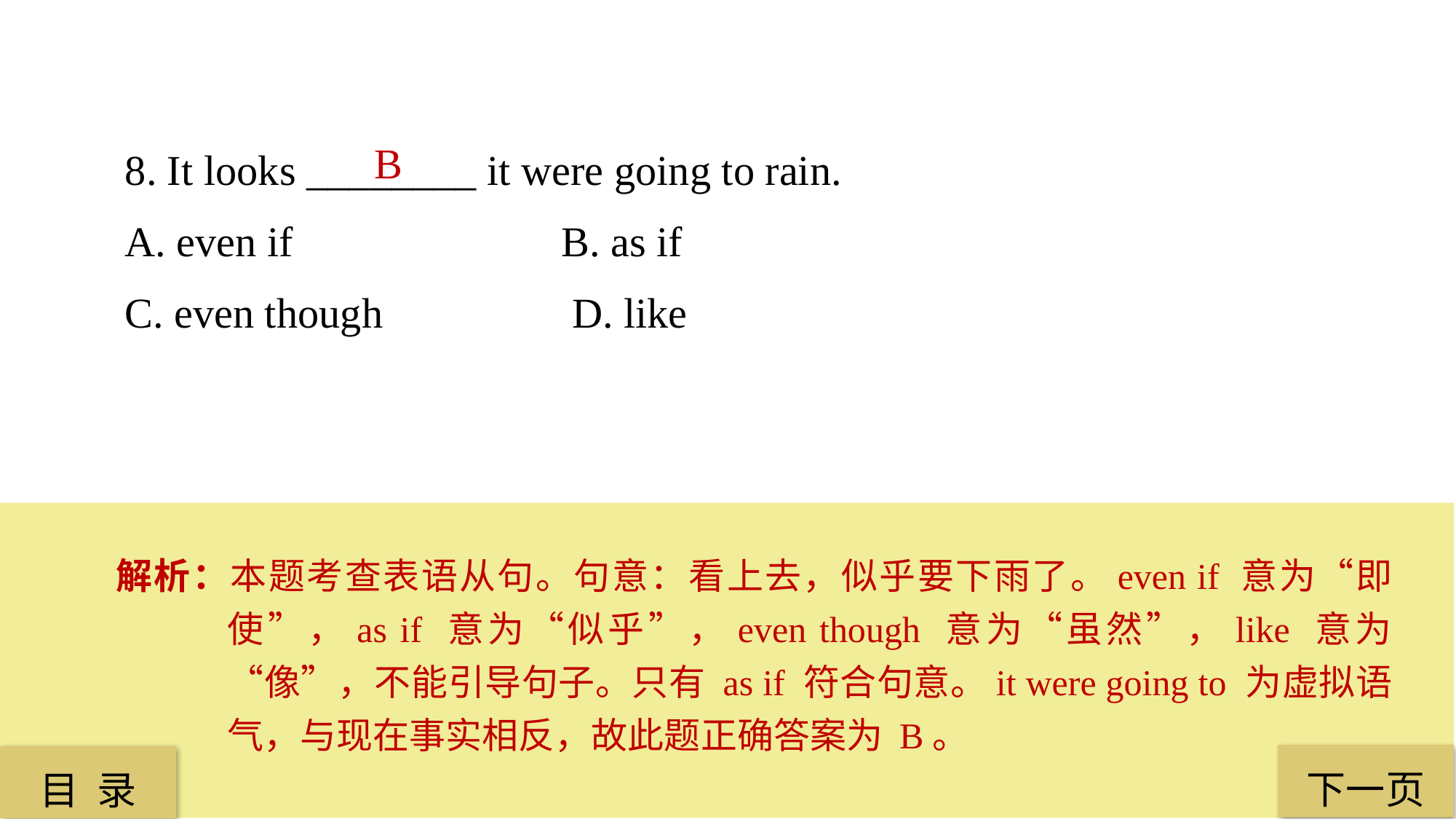

8. It looks ________ it were going to rain.
A. even if 			B. as if
C. even though		 D. like
B
解析：本题考查表语从句。句意：看上去，似乎要下雨了。even if 意为“即使”，as if 意为“似乎”，even though 意为“虽然”，like 意为“像”，不能引导句子。只有 as if 符合句意。it were going to 为虚拟语气，与现在事实相反，故此题正确答案为 B。